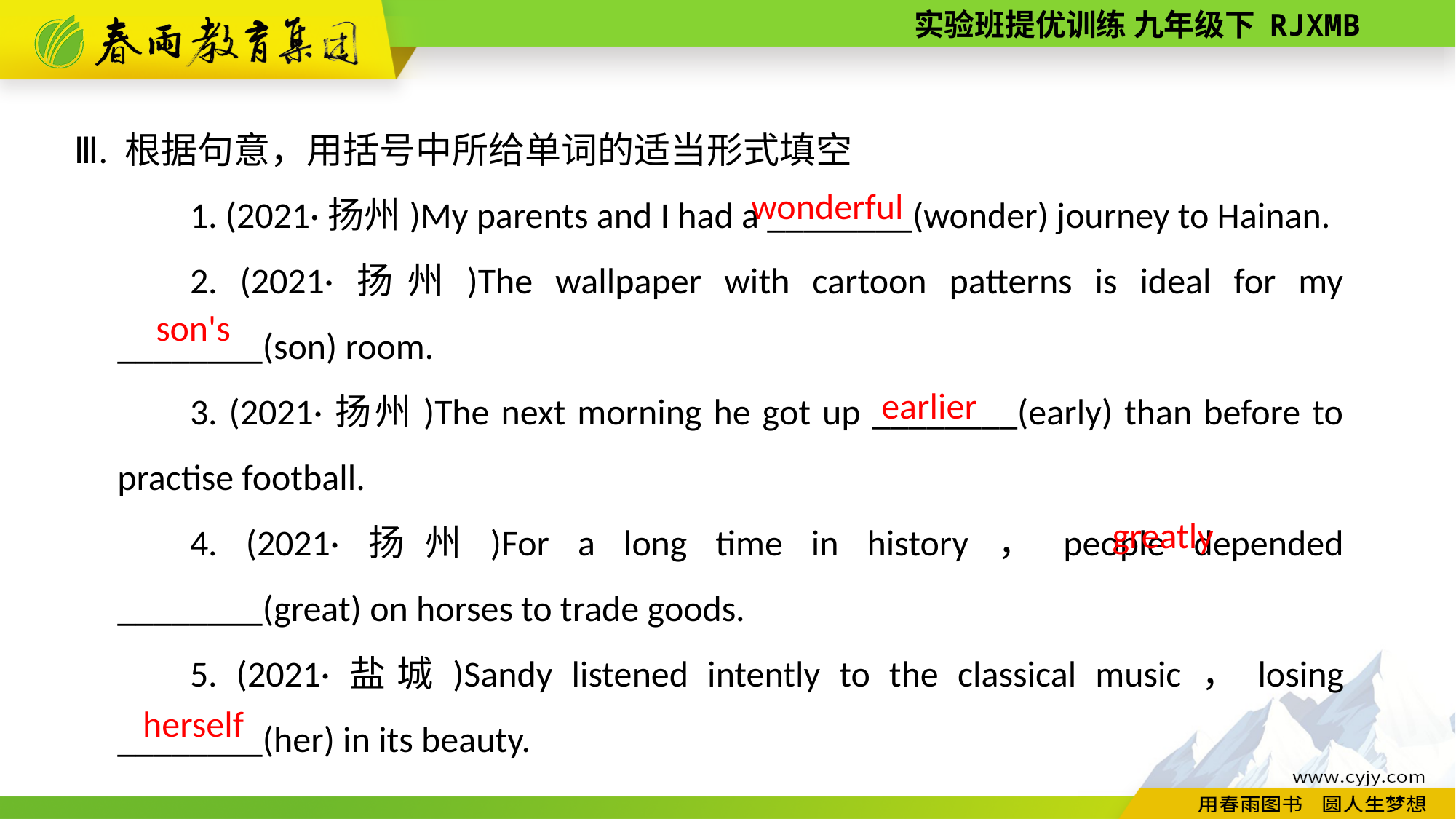

Ⅲ. 根据句意，用括号中所给单词的适当形式填空
1. (2021·扬州)My parents and I had a ________(wonder) journey to Hainan.
2. (2021·扬州)The wallpaper with cartoon patterns is ideal for my ________(son) room.
3. (2021·扬州)The next morning he got up ________(early) than before to practise football.
4. (2021·扬州)For a long time in history，people depended ________(great) on horses to trade goods.
5. (2021·盐城)Sandy listened intently to the classical music，losing ________(her) in its beauty.
wonderful
son's
 earlier
 greatly
herself